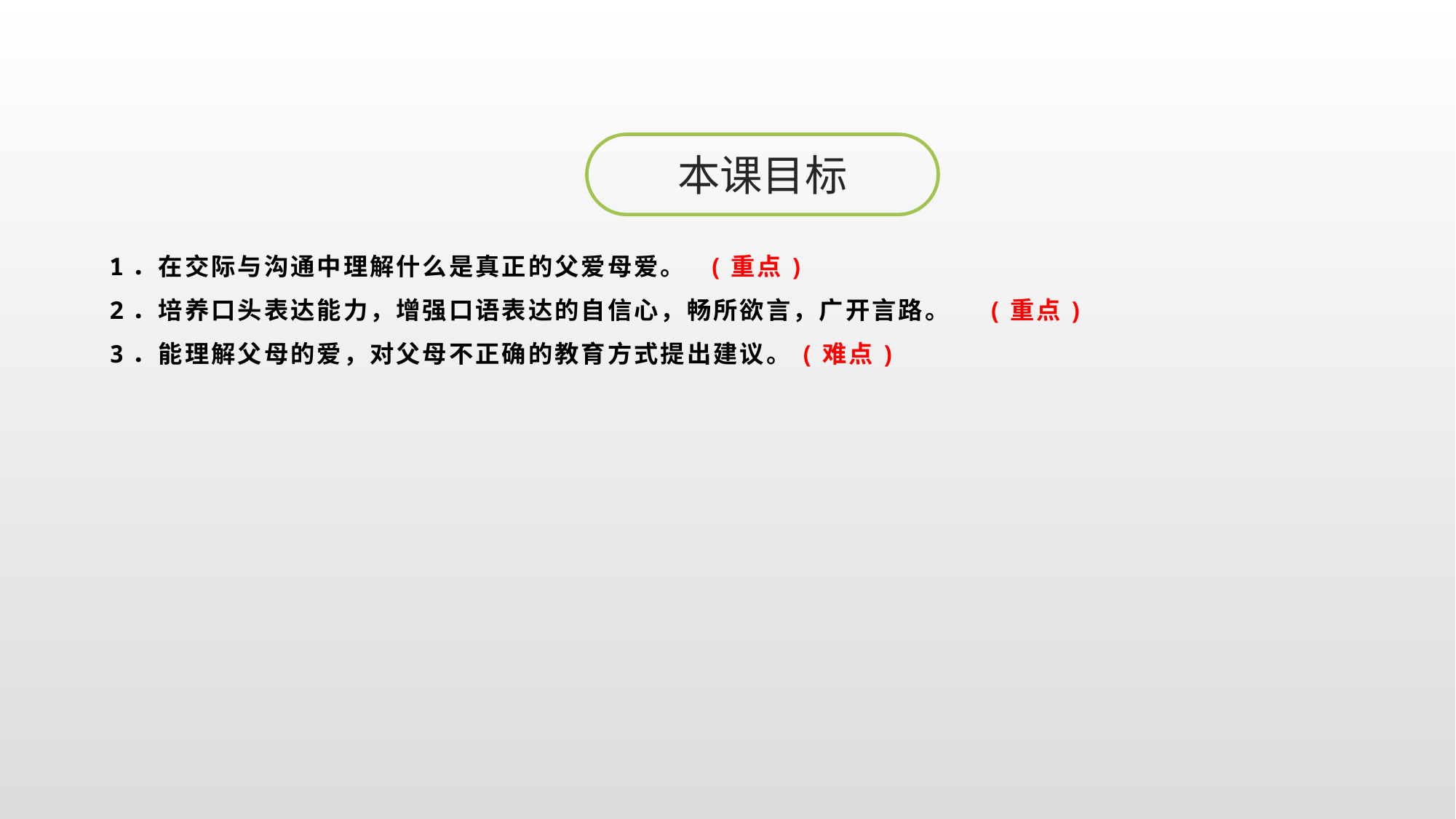

本课目标
1．在交际与沟通中理解什么是真正的父爱母爱。 (重点)
2．培养口头表达能力，增强口语表达的自信心，畅所欲言，广开言路。  (重点)
3．能理解父母的爱，对父母不正确的教育方式提出建议。(难点)